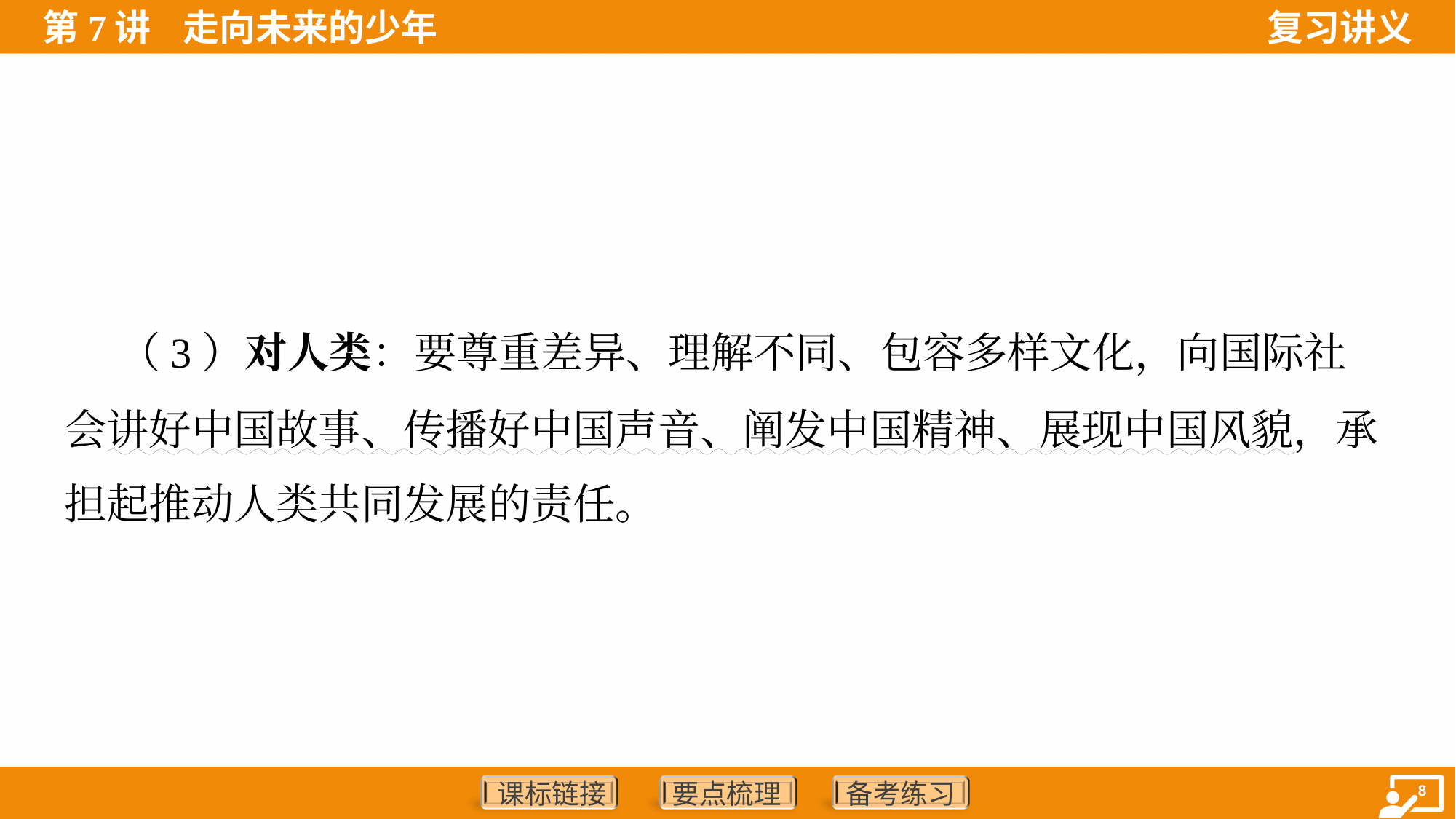

（3）对人类：要尊重差异、理解不同、包容多样文化，向国际社
会讲好中国故事、传播好中国声音、阐发中国精神、展现中国风貌，承
担起推动人类共同发展的责任。